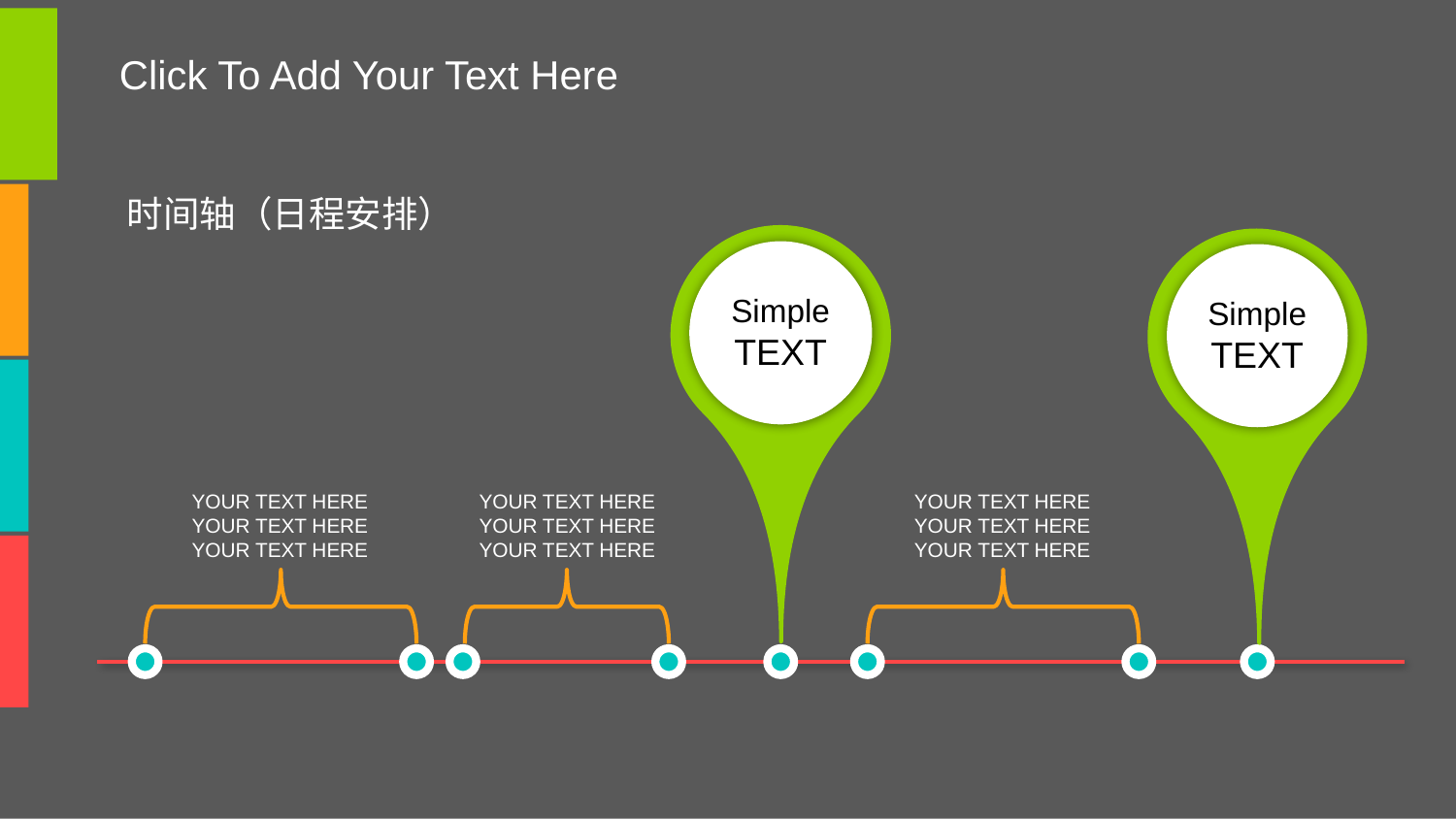

Click To Add Your Text Here

时间轴（日程安排）

Simple
TEXT
Simple
TEXT

YOUR TEXT HERE
YOUR TEXT HERE
YOUR TEXT HERE
YOUR TEXT HERE
YOUR TEXT HERE
YOUR TEXT HERE
YOUR TEXT HERE
YOUR TEXT HERE
YOUR TEXT HERE